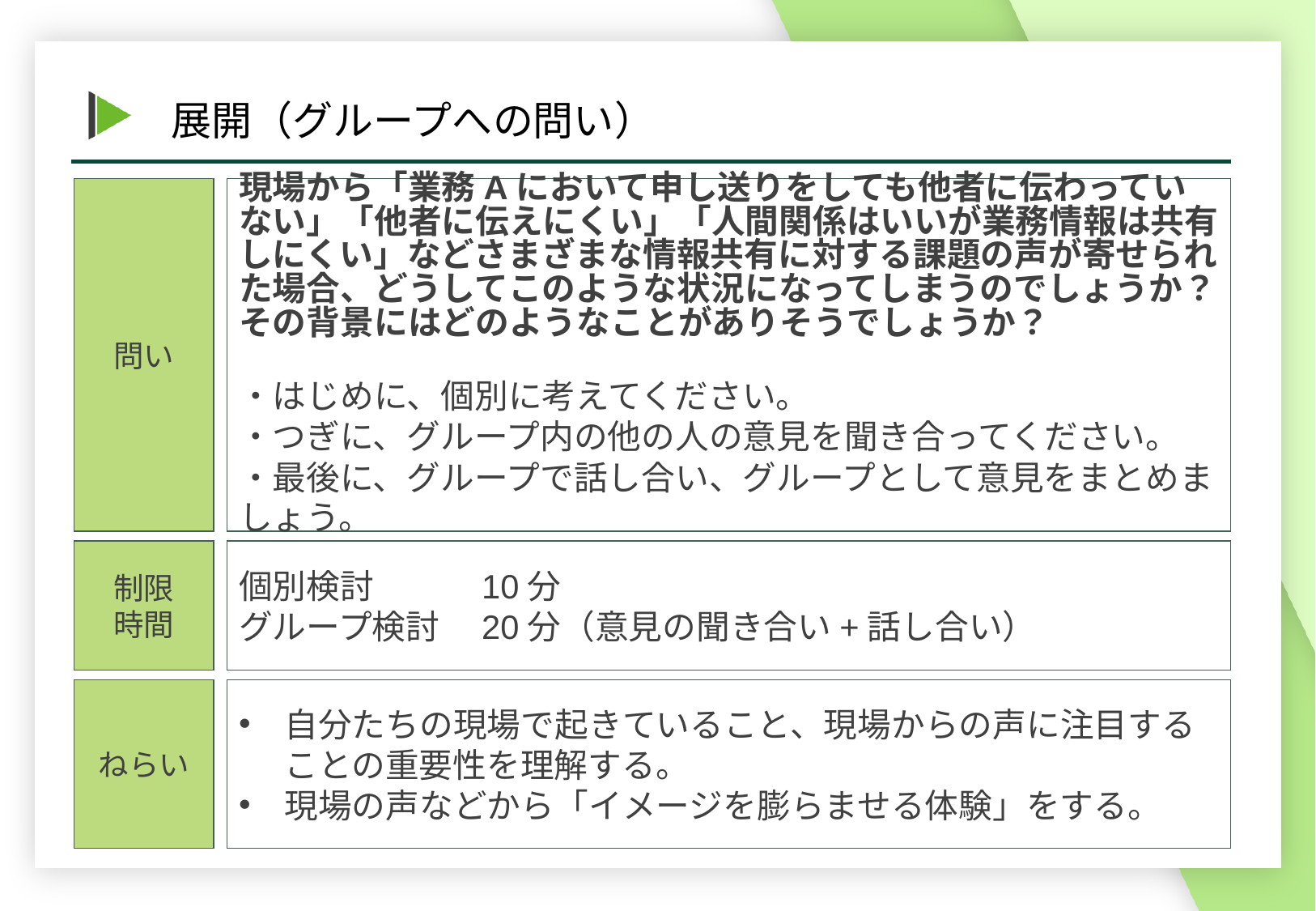

問い
現場から「業務Aにおいて申し送りをしても他者に伝わっていない」「他者に伝えにくい」「人間関係はいいが業務情報は共有しにくい」などさまざまな情報共有に対する課題の声が寄せられた場合、どうしてこのような状況になってしまうのでしょうか？その背景にはどのようなことがありそうでしょうか？

・はじめに、個別に考えてください。
・つぎに、グループ内の他の人の意見を聞き合ってください。
・最後に、グループで話し合い、グループとして意見をまとめましょう。
個別検討　　	10分
グループ検討	20分（意見の聞き合い+話し合い）
制限
時間
自分たちの現場で起きていること、現場からの声に注目することの重要性を理解する。
現場の声などから「イメージを膨らませる体験」をする。
ねらい